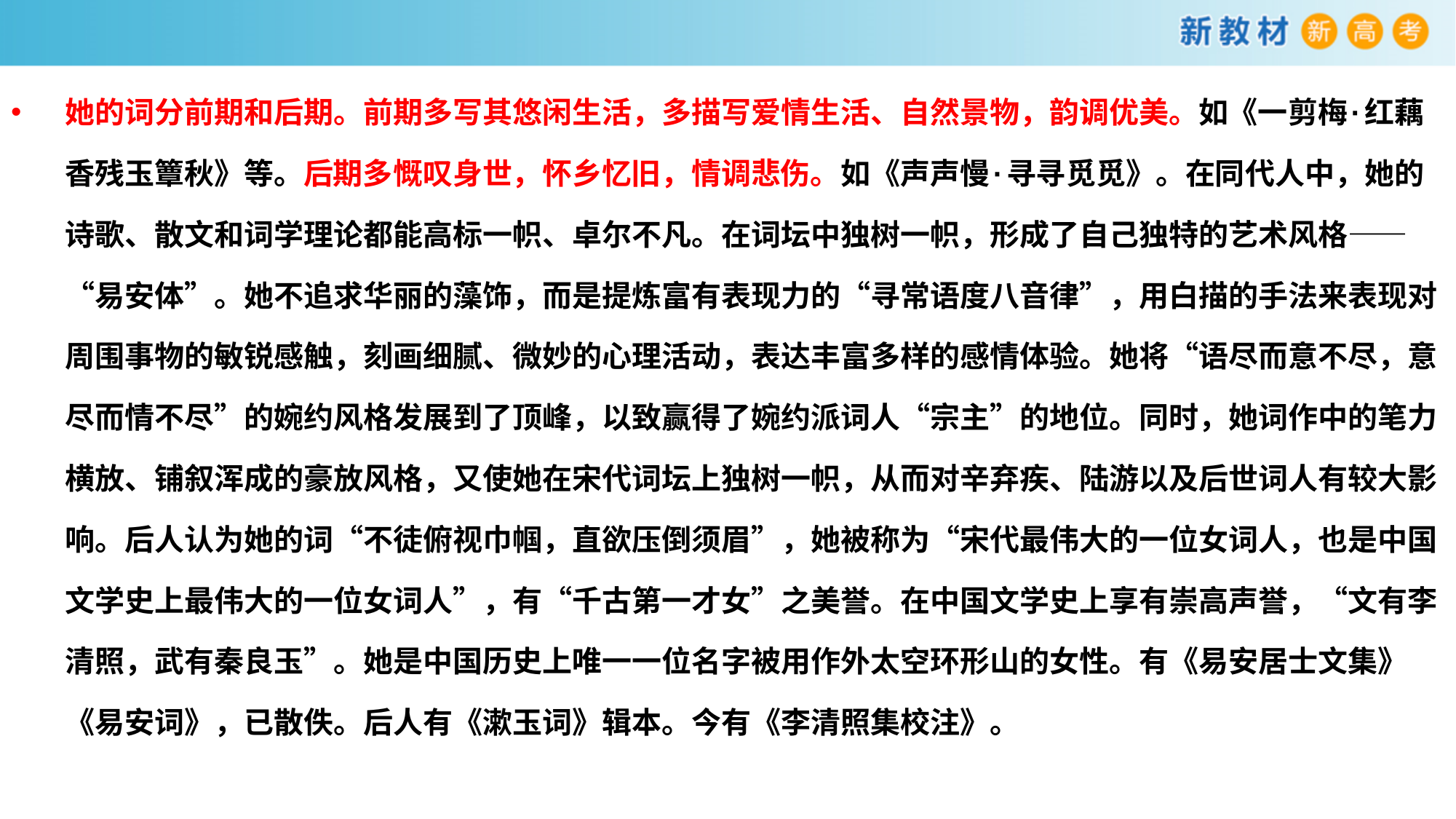

她的词分前期和后期。前期多写其悠闲生活，多描写爱情生活、自然景物，韵调优美。如《一剪梅·红藕香残玉簟秋》等。后期多慨叹身世，怀乡忆旧，情调悲伤。如《声声慢·寻寻觅觅》。在同代人中，她的诗歌、散文和词学理论都能高标一帜、卓尔不凡。在词坛中独树一帜，形成了自己独特的艺术风格——“易安体”。她不追求华丽的藻饰，而是提炼富有表现力的“寻常语度八音律”，用白描的手法来表现对周围事物的敏锐感触，刻画细腻、微妙的心理活动，表达丰富多样的感情体验。她将“语尽而意不尽，意尽而情不尽”的婉约风格发展到了顶峰，以致赢得了婉约派词人“宗主”的地位。同时，她词作中的笔力横放、铺叙浑成的豪放风格，又使她在宋代词坛上独树一帜，从而对辛弃疾、陆游以及后世词人有较大影响。后人认为她的词“不徒俯视巾帼，直欲压倒须眉”，她被称为“宋代最伟大的一位女词人，也是中国文学史上最伟大的一位女词人”，有“千古第一才女”之美誉。在中国文学史上享有崇高声誉，“文有李清照，武有秦良玉”。她是中国历史上唯一一位名字被用作外太空环形山的女性。有《易安居士文集》《易安词》，已散佚。后人有《漱玉词》辑本。今有《李清照集校注》。